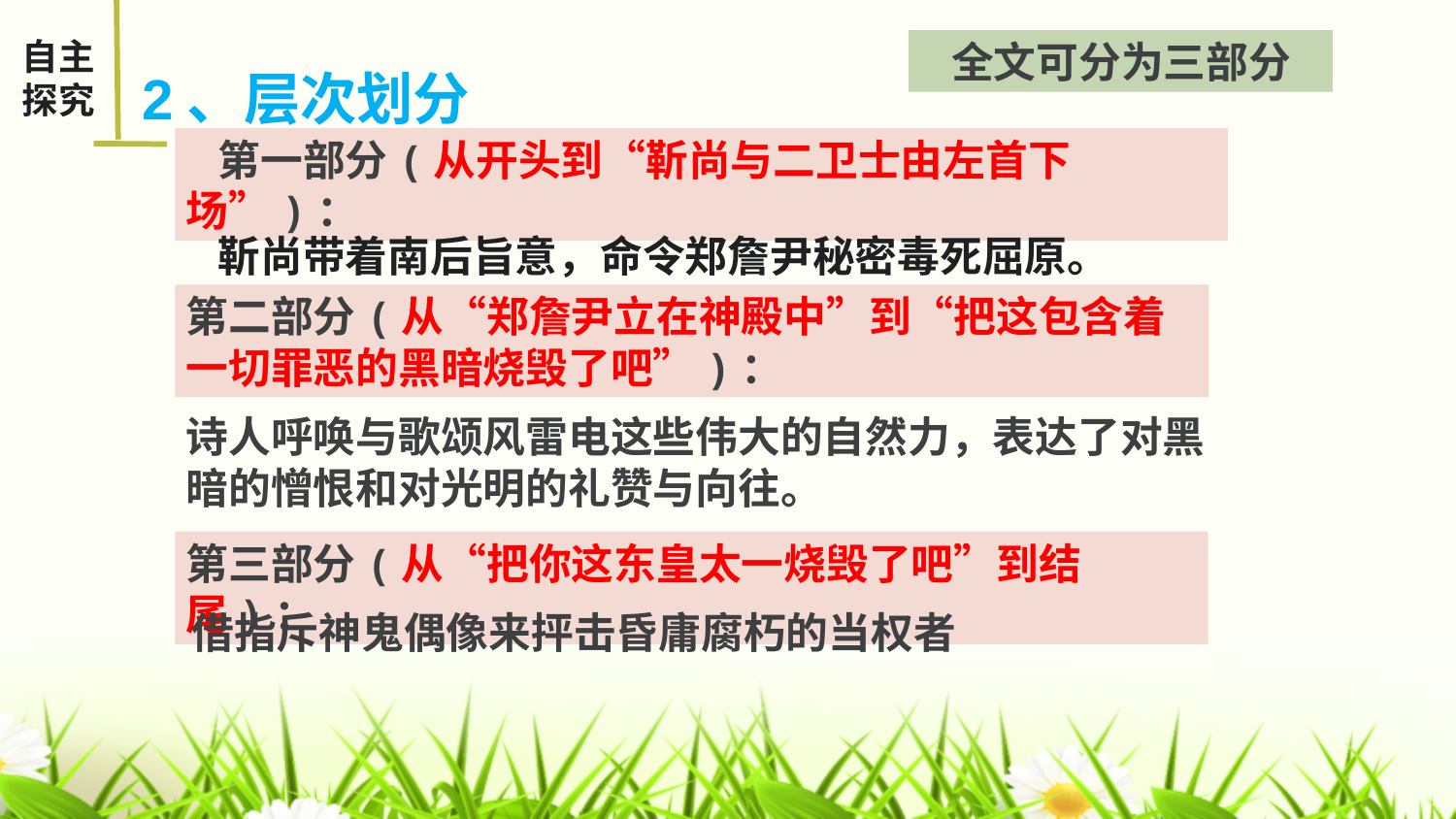

自主探究
全文可分为三部分
2、层次划分
第一部分(从开头到“靳尚与二卫士由左首下场”)：
靳尚带着南后旨意，命令郑詹尹秘密毒死屈原。
第二部分(从“郑詹尹立在神殿中”到“把这包含着一切罪恶的黑暗烧毁了吧”)：
诗人呼唤与歌颂风雷电这些伟大的自然力，表达了对黑暗的憎恨和对光明的礼赞与向往。
第三部分(从“把你这东皇太一烧毁了吧”到结尾)：
借指斥神鬼偶像来抨击昏庸腐朽的当权者